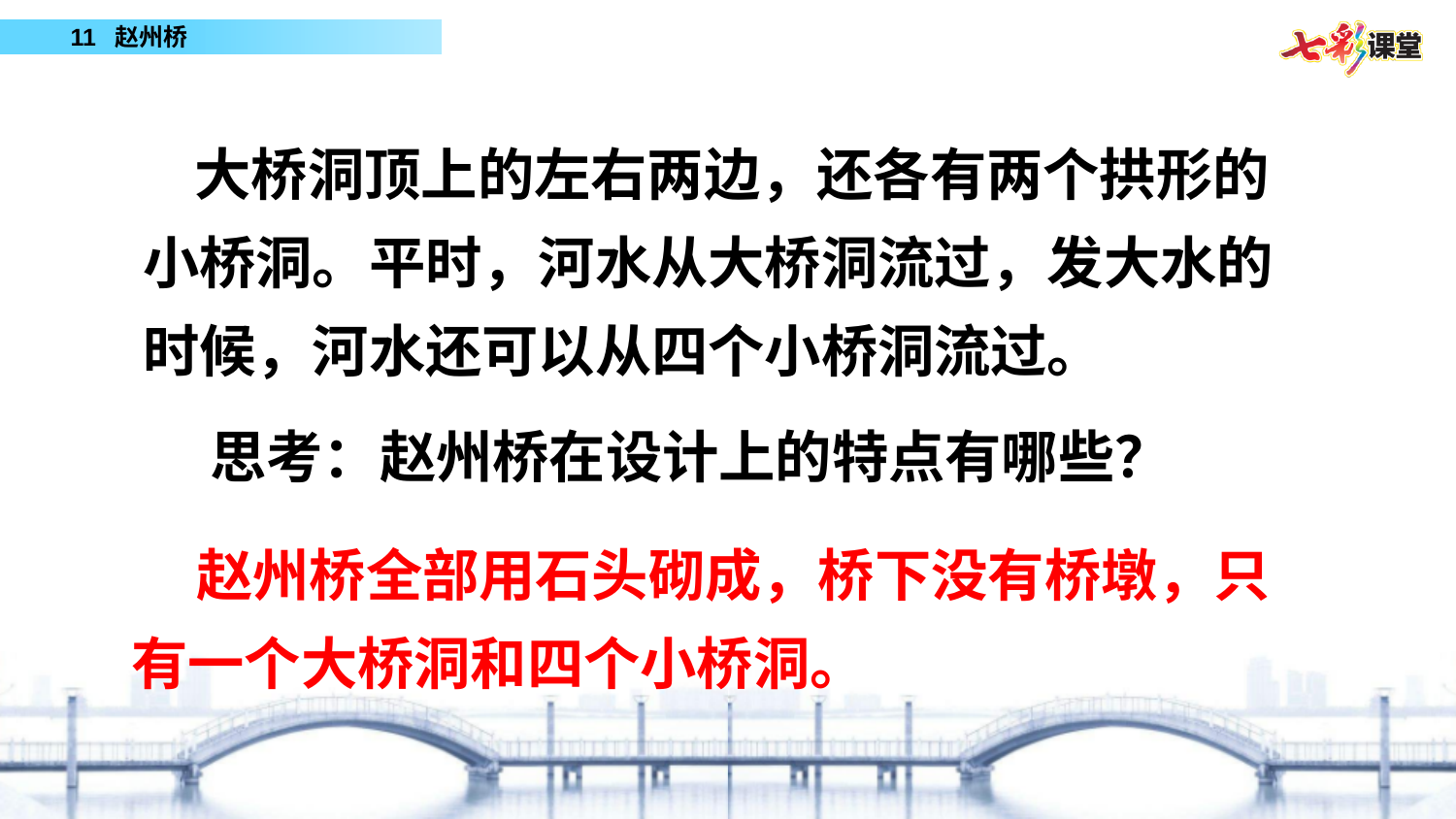

大桥洞顶上的左右两边，还各有两个拱形的小桥洞。平时，河水从大桥洞流过，发大水的时候，河水还可以从四个小桥洞流过。
思考：赵州桥在设计上的特点有哪些？
    赵州桥全部用石头砌成，桥下没有桥墩，只有一个大桥洞和四个小桥洞。